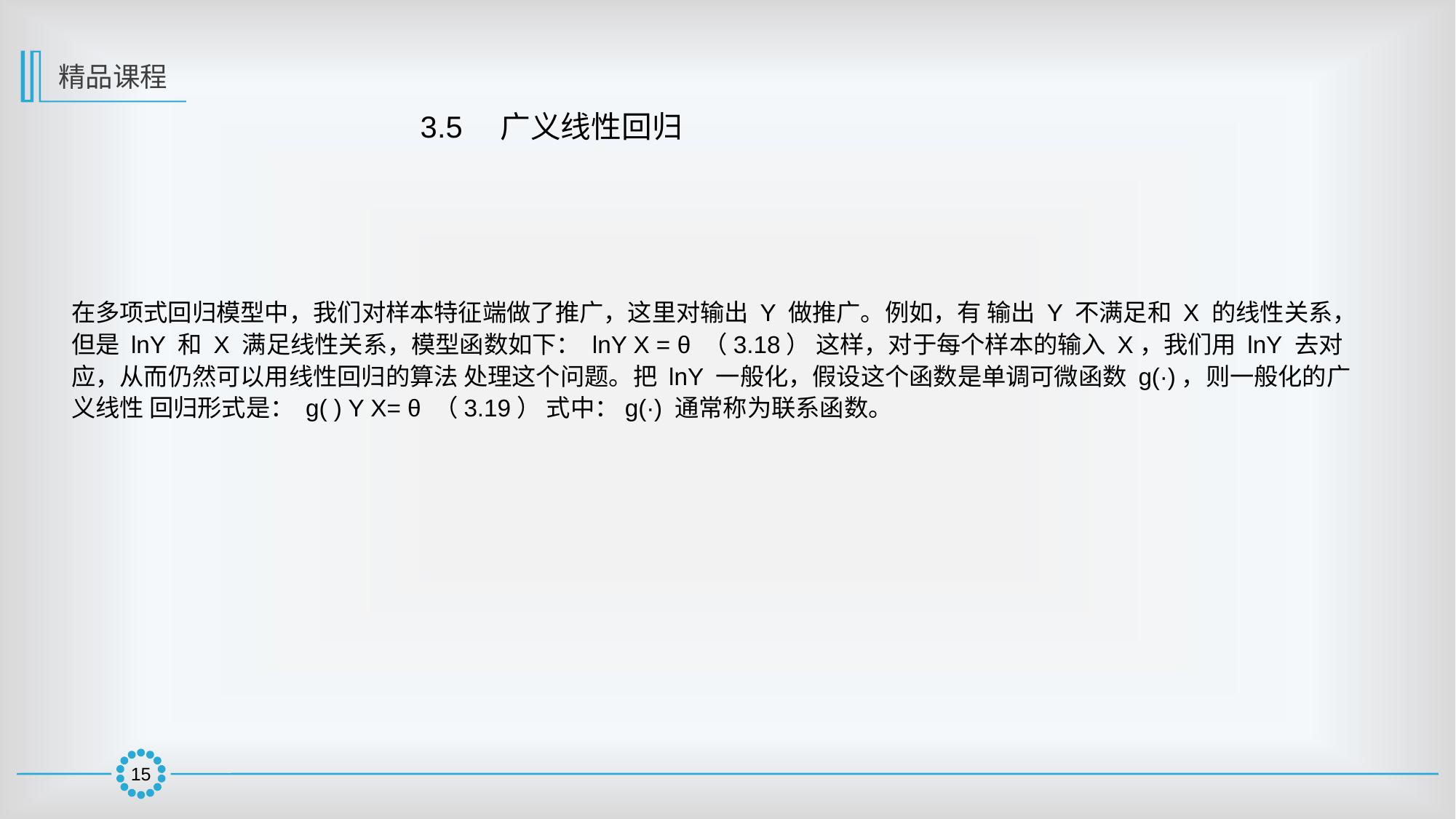

精品课程
3.5　广义线性回归
在多项式回归模型中，我们对样本特征端做了推广，这里对输出 Y 做推广。例如，有 输出 Y 不满足和 X 的线性关系，但是 lnY 和 X 满足线性关系，模型函数如下： lnY X = θ （3.18） 这样，对于每个样本的输入 X，我们用 lnY 去对应，从而仍然可以用线性回归的算法 处理这个问题。把 lnY 一般化，假设这个函数是单调可微函数 g(·)，则一般化的广义线性 回归形式是： g( ) Y X= θ （3.19） 式中：g(·) 通常称为联系函数。

15